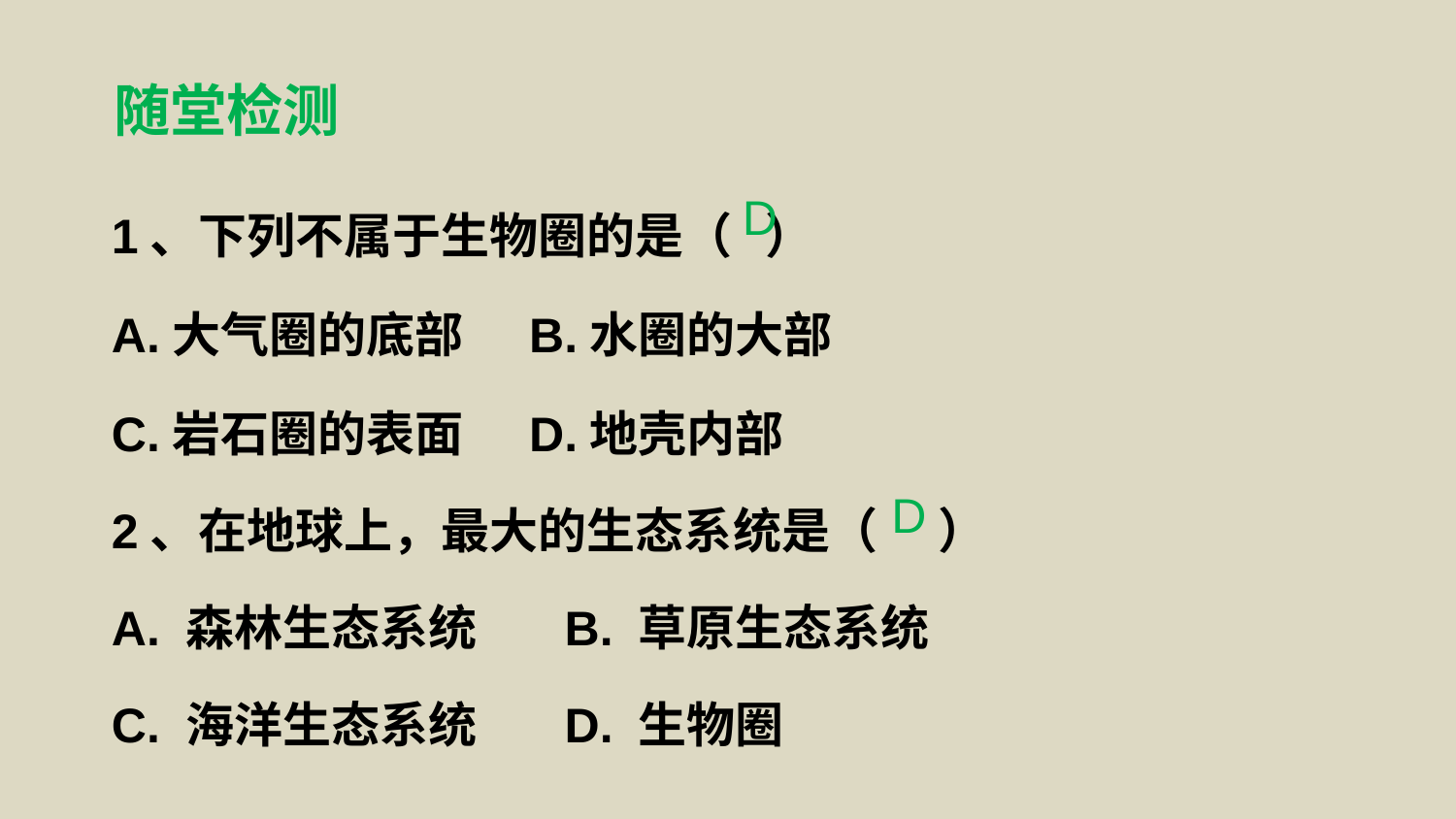

随堂检测
1、下列不属于生物圈的是（   ）
A.大气圈的底部     B.水圈的大部
C.岩石圈的表面     D.地壳内部
2、在地球上，最大的生态系统是（　 ）
A. 森林生态系统       B. 草原生态系统
C. 海洋生态系统       D. 生物圈

D
D